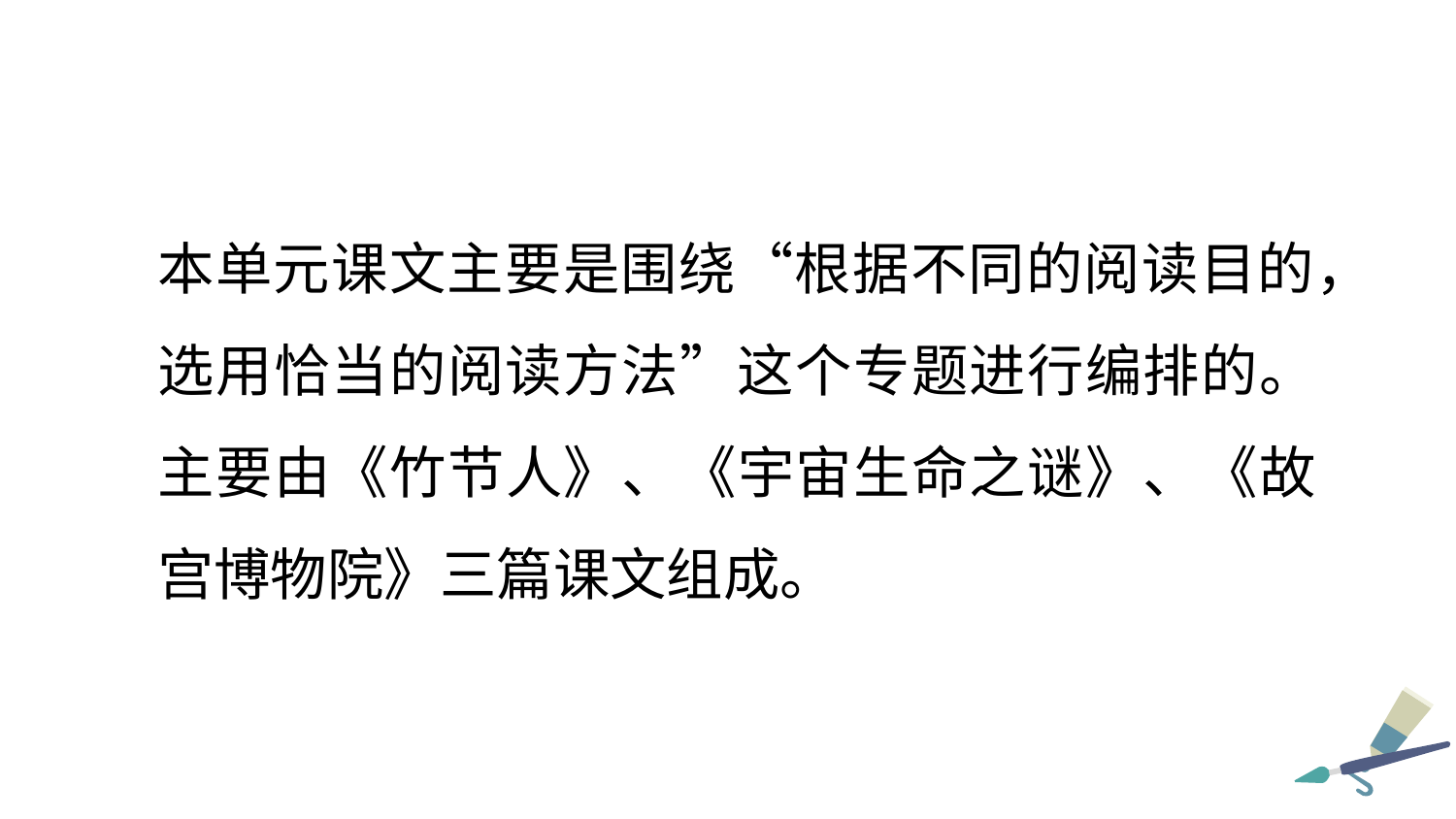

本单元课文主要是围绕“根据不同的阅读目的，选用恰当的阅读方法”这个专题进行编排的。主要由《竹节人》、《宇宙生命之谜》、《故宫博物院》三篇课文组成。